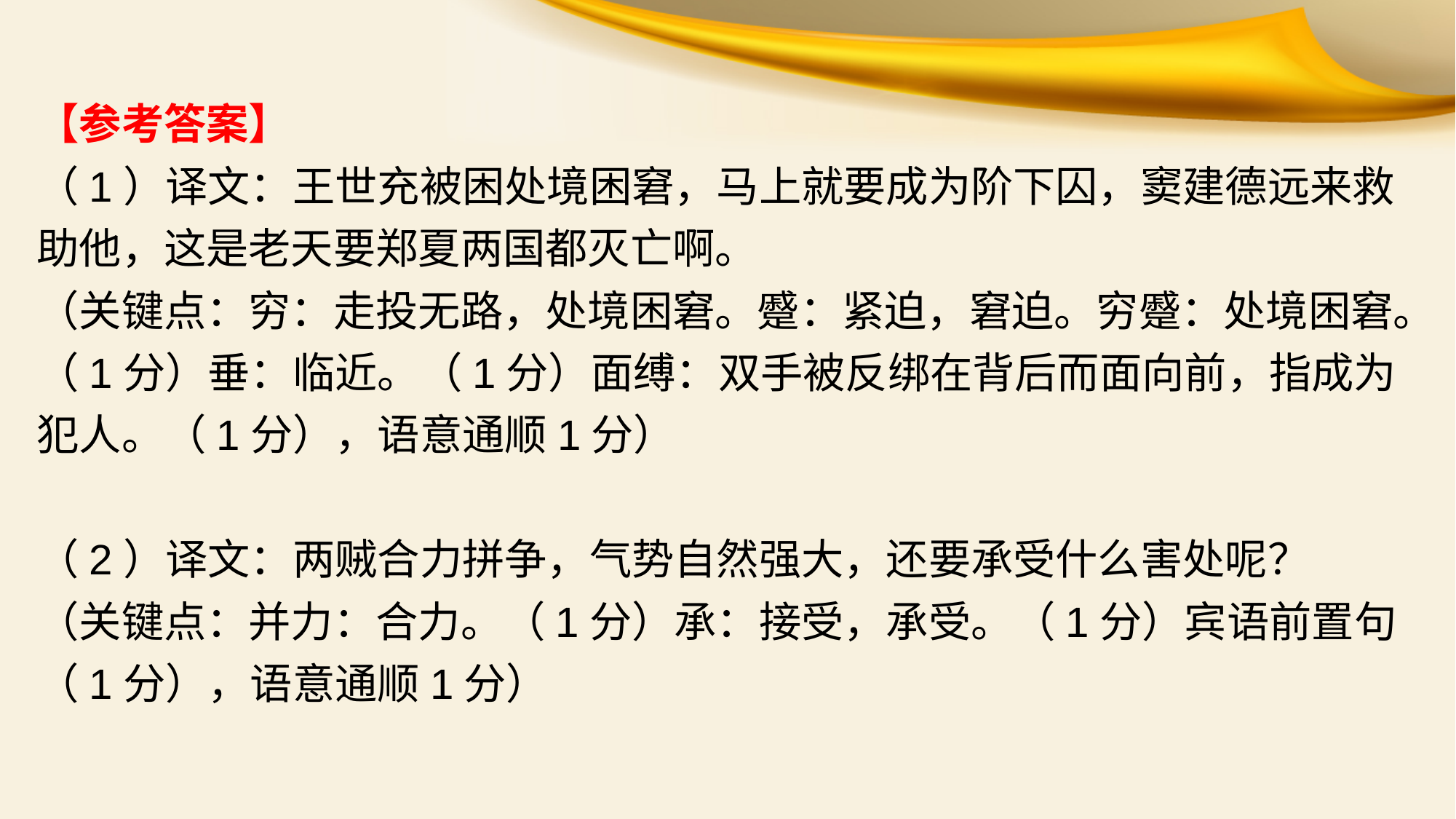

【参考答案】
（1）译文：王世充被困处境困窘，马上就要成为阶下囚，窦建德远来救助他，这是老天要郑夏两国都灭亡啊。
（关键点：穷：走投无路，处境困窘。蹙：紧迫，窘迫。穷蹙：处境困窘。（1分）垂：临近。（1分）面缚：双手被反绑在背后而面向前，指成为犯人。（1分），语意通顺1分）

（2）译文：两贼合力拼争，气势自然强大，还要承受什么害处呢？
（关键点：并力：合力。（1分）承：接受，承受。（1分）宾语前置句（1分），语意通顺1分）